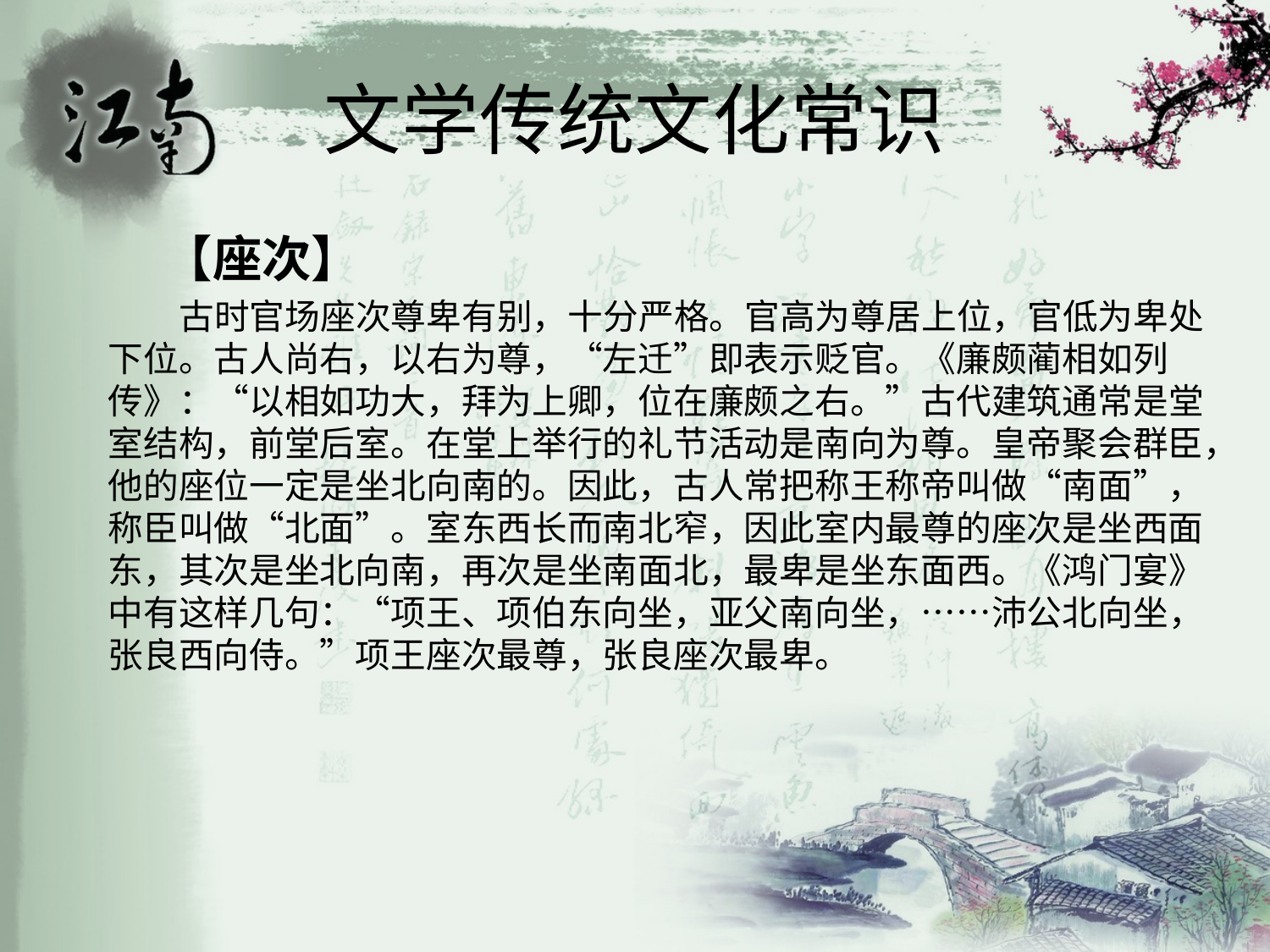

# 文学传统文化常识
      【座次】
        古时官场座次尊卑有别，十分严格。官高为尊居上位，官低为卑处下位。古人尚右，以右为尊，“左迁”即表示贬官。《廉颇蔺相如列传》：“以相如功大，拜为上卿，位在廉颇之右。”古代建筑通常是堂室结构，前堂后室。在堂上举行的礼节活动是南向为尊。皇帝聚会群臣，他的座位一定是坐北向南的。因此，古人常把称王称帝叫做“南面”，称臣叫做“北面”。室东西长而南北窄，因此室内最尊的座次是坐西面东，其次是坐北向南，再次是坐南面北，最卑是坐东面西。《鸿门宴》中有这样几句：“项王、项伯东向坐，亚父南向坐，……沛公北向坐，张良西向侍。”项王座次最尊，张良座次最卑。